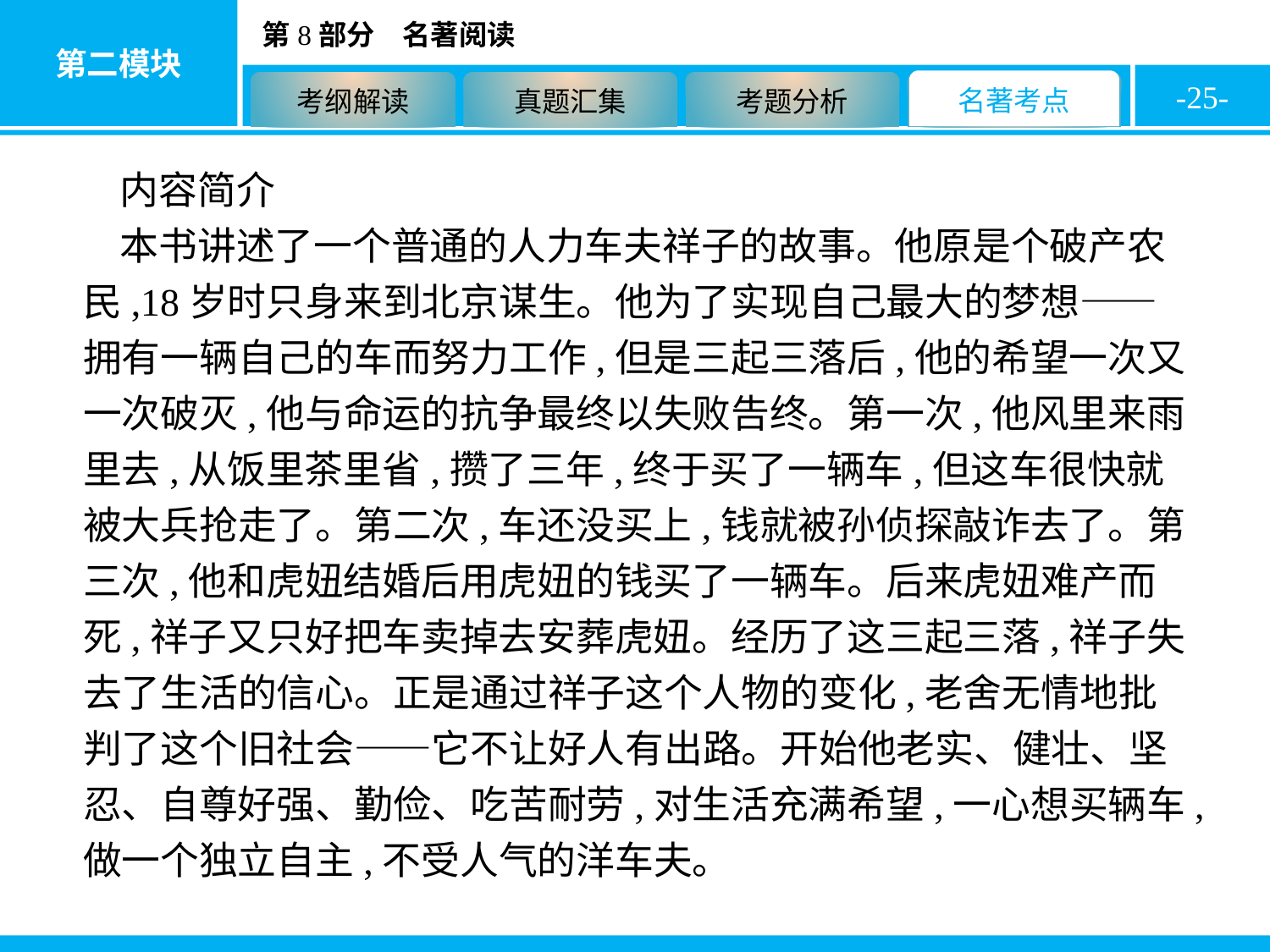

-25-
内容简介
本书讲述了一个普通的人力车夫祥子的故事。他原是个破产农民,18岁时只身来到北京谋生。他为了实现自己最大的梦想——拥有一辆自己的车而努力工作,但是三起三落后,他的希望一次又一次破灭,他与命运的抗争最终以失败告终。第一次,他风里来雨里去,从饭里茶里省,攒了三年,终于买了一辆车,但这车很快就被大兵抢走了。第二次,车还没买上,钱就被孙侦探敲诈去了。第三次,他和虎妞结婚后用虎妞的钱买了一辆车。后来虎妞难产而死,祥子又只好把车卖掉去安葬虎妞。经历了这三起三落,祥子失去了生活的信心。正是通过祥子这个人物的变化,老舍无情地批判了这个旧社会——它不让好人有出路。开始他老实、健壮、坚忍、自尊好强、勤俭、吃苦耐劳,对生活充满希望,一心想买辆车,做一个独立自主,不受人气的洋车夫。